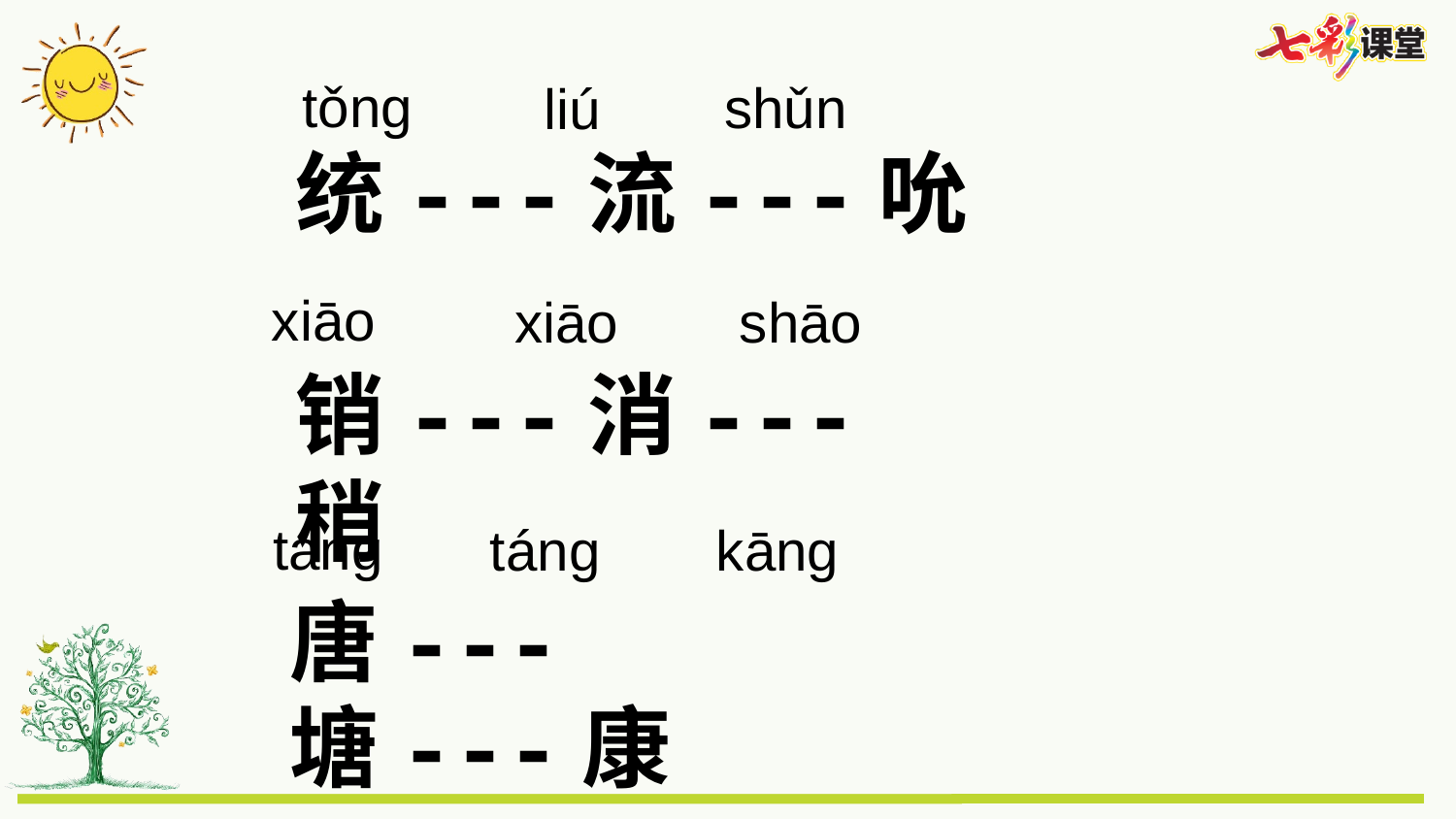

tǒng
shǔn
liú
统---流---吮
xiāo
xiāo
shāo
销---消---稍
táng
táng
kāng
唐---塘---康